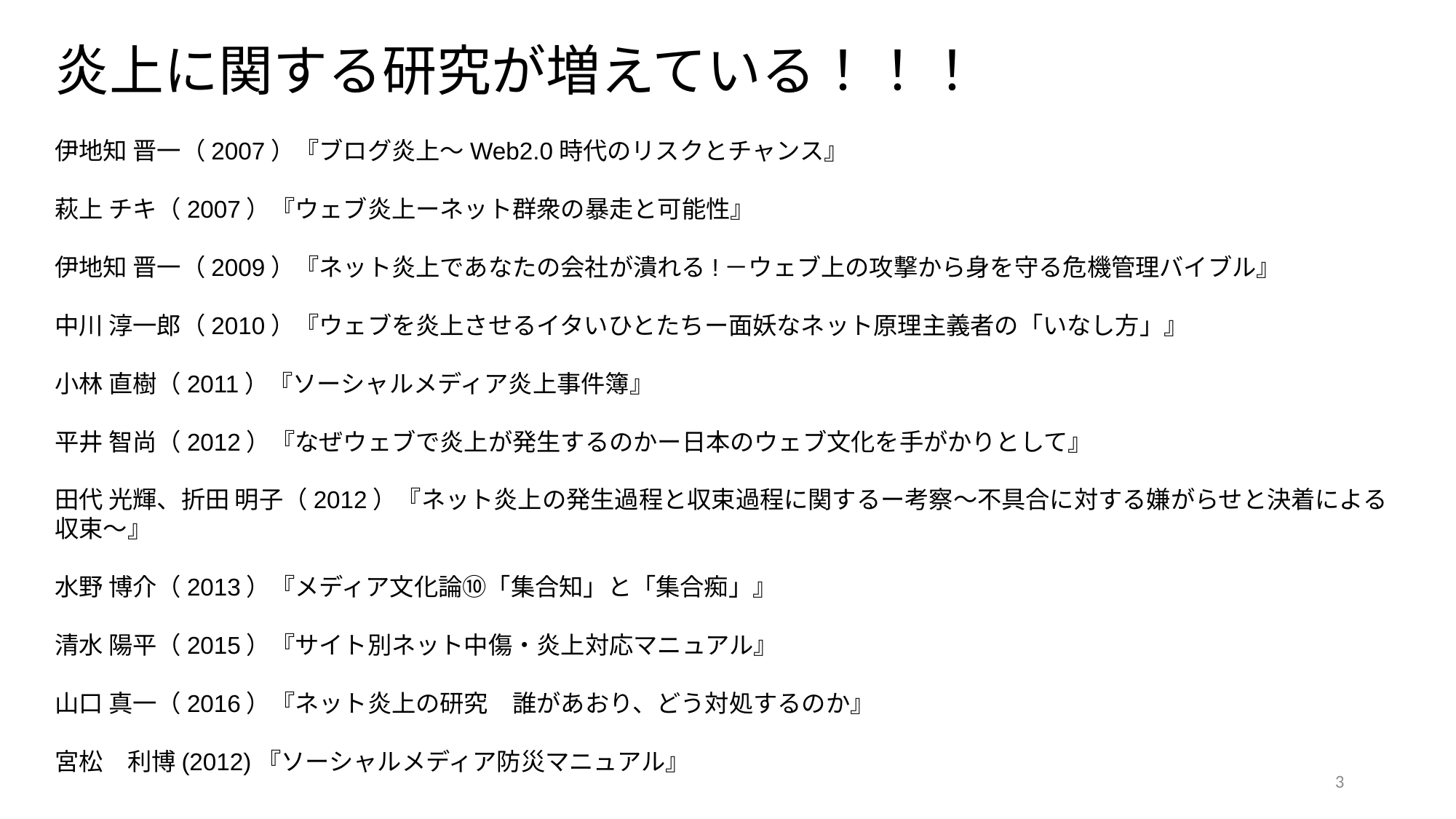

# 炎上に関する研究が増えている！！！
伊地知 晋一（2007）『ブログ炎上～Web2.0時代のリスクとチャンス』

萩上 チキ（2007）『ウェブ炎上ーネット群衆の暴走と可能性』

伊地知 晋一（2009）『ネット炎上であなたの会社が潰れる!－ウェブ上の攻撃から身を守る危機管理バイブル』

中川 淳一郎（2010）『ウェブを炎上させるイタいひとたちー面妖なネット原理主義者の「いなし方」』

小林 直樹（2011）『ソーシャルメディア炎上事件簿』

平井 智尚（2012）『なぜウェブで炎上が発生するのかー日本のウェブ文化を手がかりとして』

田代 光輝、折田 明子（2012）『ネット炎上の発生過程と収束過程に関するー考察～不具合に対する嫌がらせと決着による収束～』

水野 博介（2013）『メディア文化論⑩「集合知」と「集合痴」』

清水 陽平（2015）『サイト別ネット中傷・炎上対応マニュアル』

山口 真一（2016）『ネット炎上の研究　誰があおり、どう対処するのか』

宮松　利博(2012)『ソーシャルメディア防災マニュアル』
3